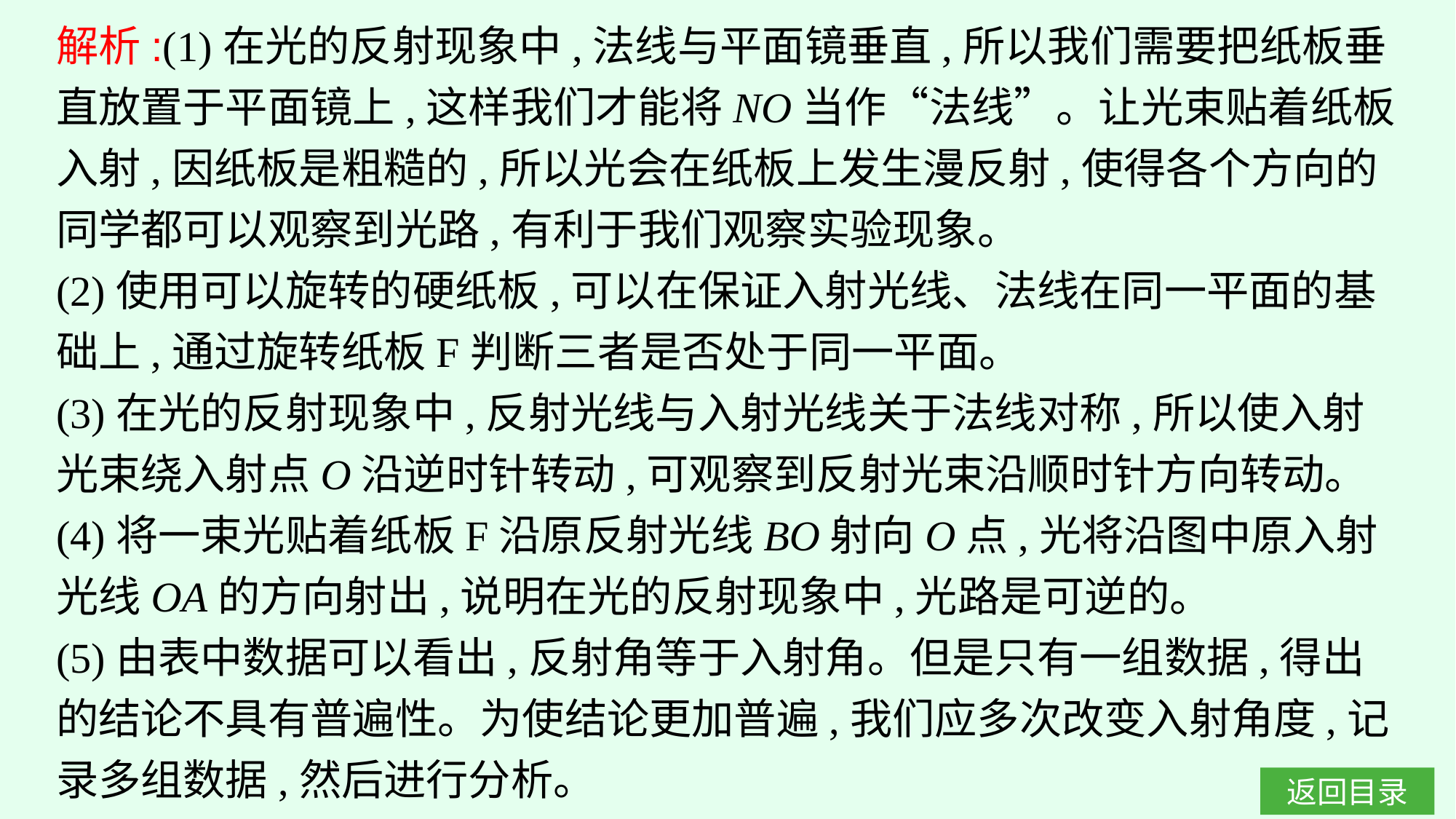

解析:(1)在光的反射现象中,法线与平面镜垂直,所以我们需要把纸板垂直放置于平面镜上,这样我们才能将NO当作“法线”。让光束贴着纸板入射,因纸板是粗糙的,所以光会在纸板上发生漫反射,使得各个方向的同学都可以观察到光路,有利于我们观察实验现象。
(2)使用可以旋转的硬纸板,可以在保证入射光线、法线在同一平面的基础上,通过旋转纸板F判断三者是否处于同一平面。
(3)在光的反射现象中,反射光线与入射光线关于法线对称,所以使入射光束绕入射点O沿逆时针转动,可观察到反射光束沿顺时针方向转动。
(4)将一束光贴着纸板F沿原反射光线BO射向O点,光将沿图中原入射光线OA的方向射出,说明在光的反射现象中,光路是可逆的。
(5)由表中数据可以看出,反射角等于入射角。但是只有一组数据,得出的结论不具有普遍性。为使结论更加普遍,我们应多次改变入射角度,记录多组数据,然后进行分析。